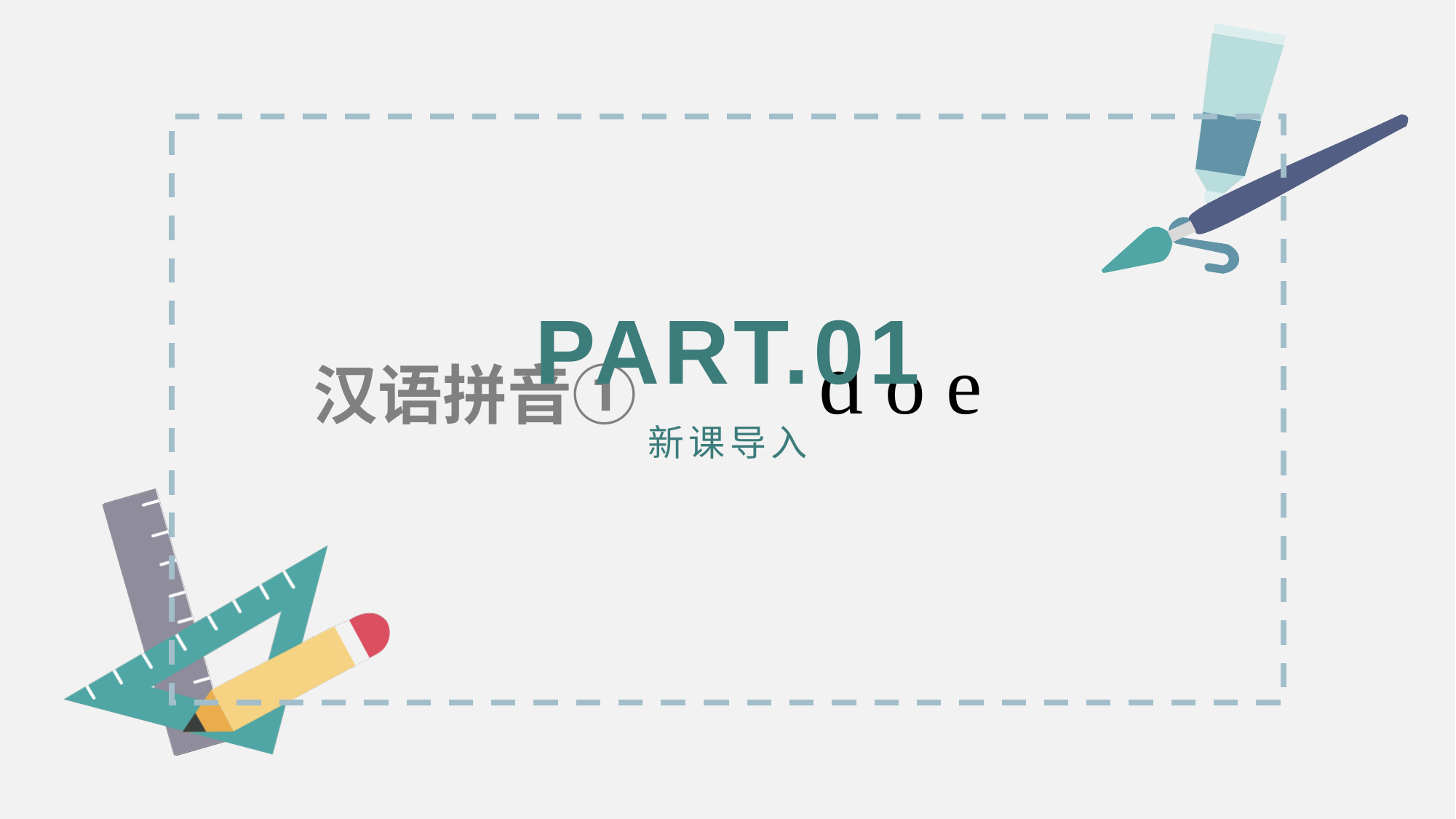

统编教材一年级上册第二单元
PART.01
ɑ o e
汉语拼音①
新课导入